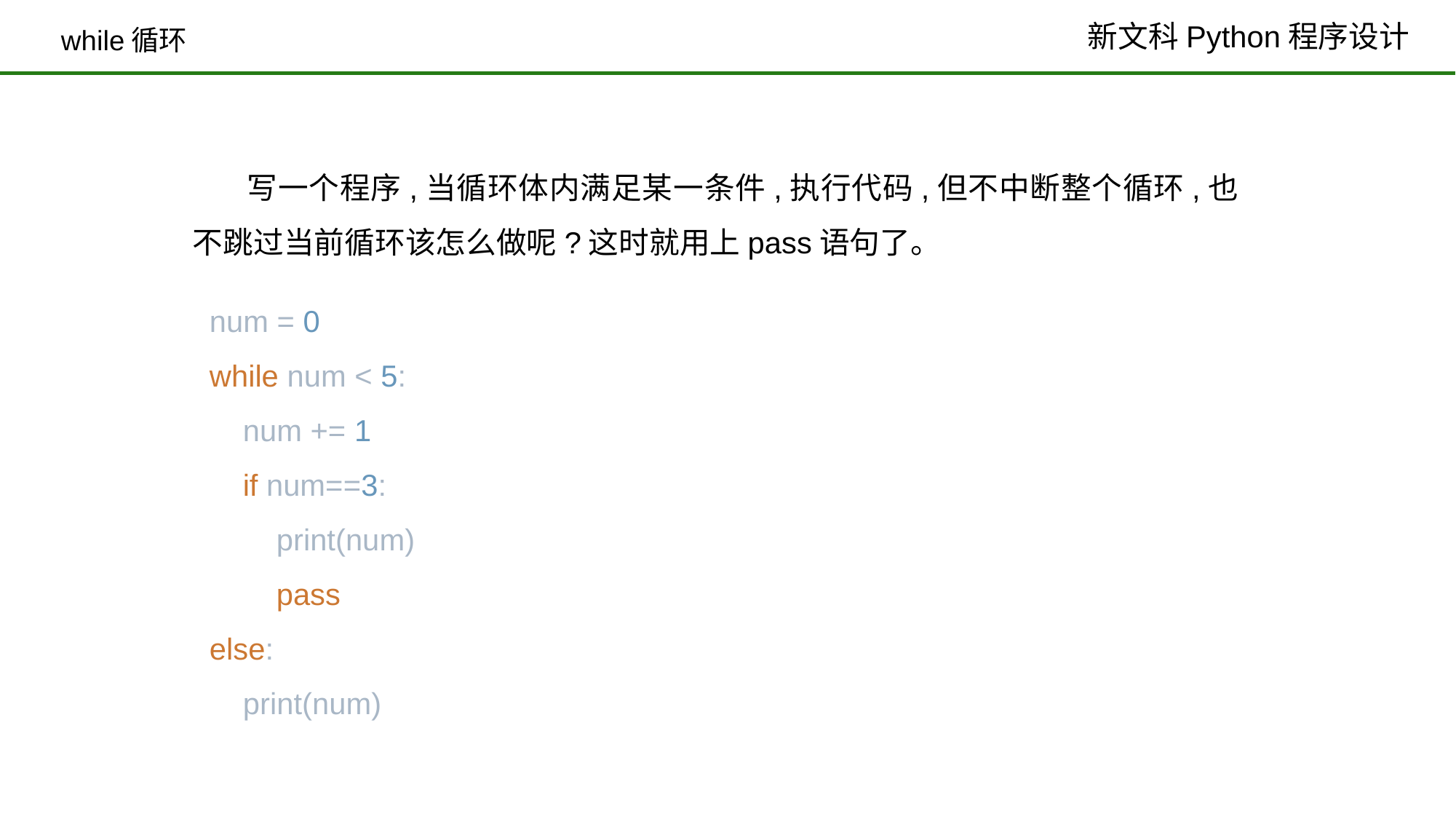

# while循环
写一个程序,当循环体内满足某一条件,执行代码,但不中断整个循环,也不跳过当前循环该怎么做呢?这时就用上pass语句了。
num = 0
while num < 5:
    num += 1
    if num==3:
        print(num)
        pass
else:
    print(num)